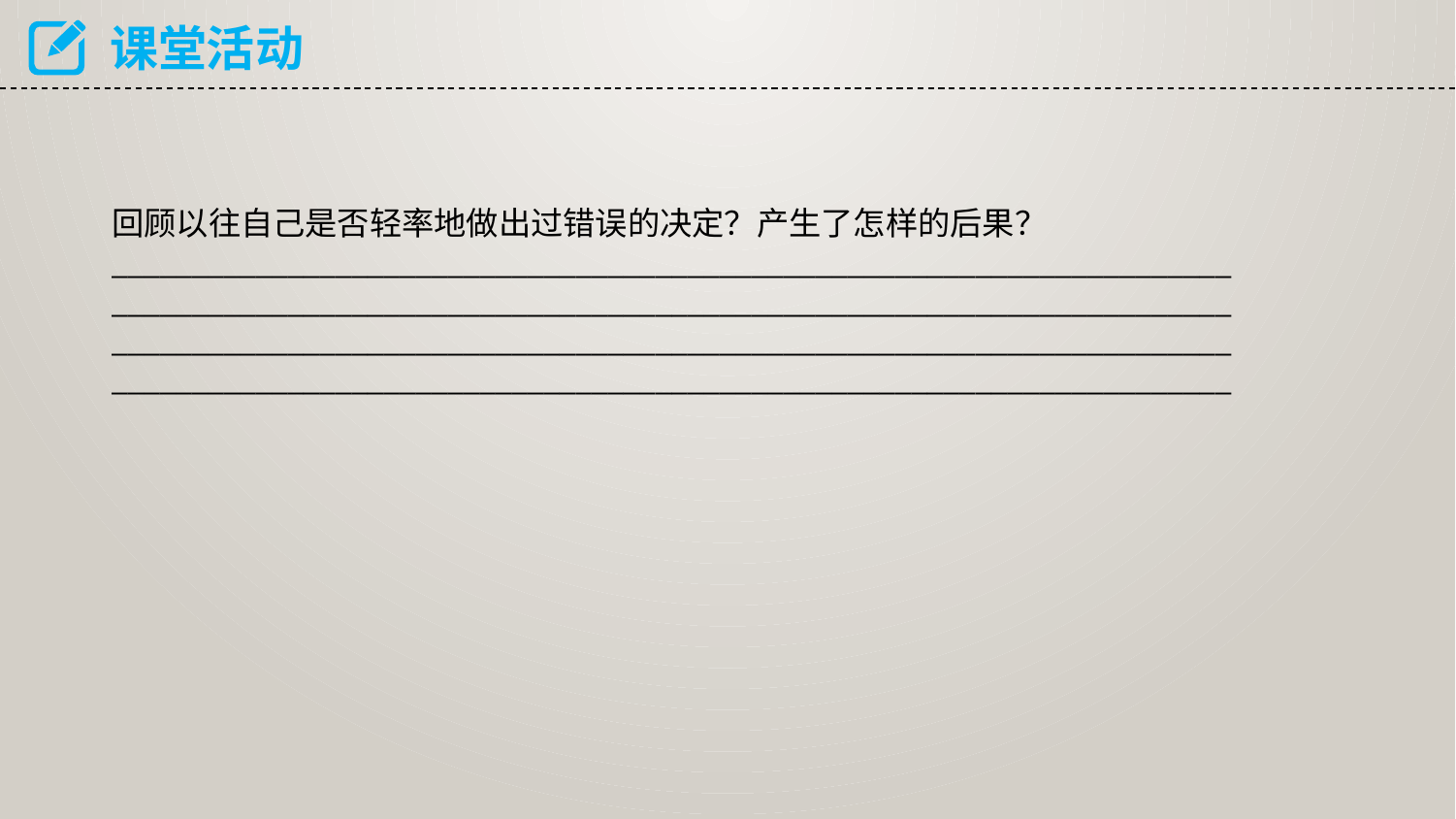

课堂活动

回顾以往自己是否轻率地做出过错误的决定？产生了怎样的后果？
______________________________________________________________________
______________________________________________________________________
______________________________________________________________________
______________________________________________________________________

8